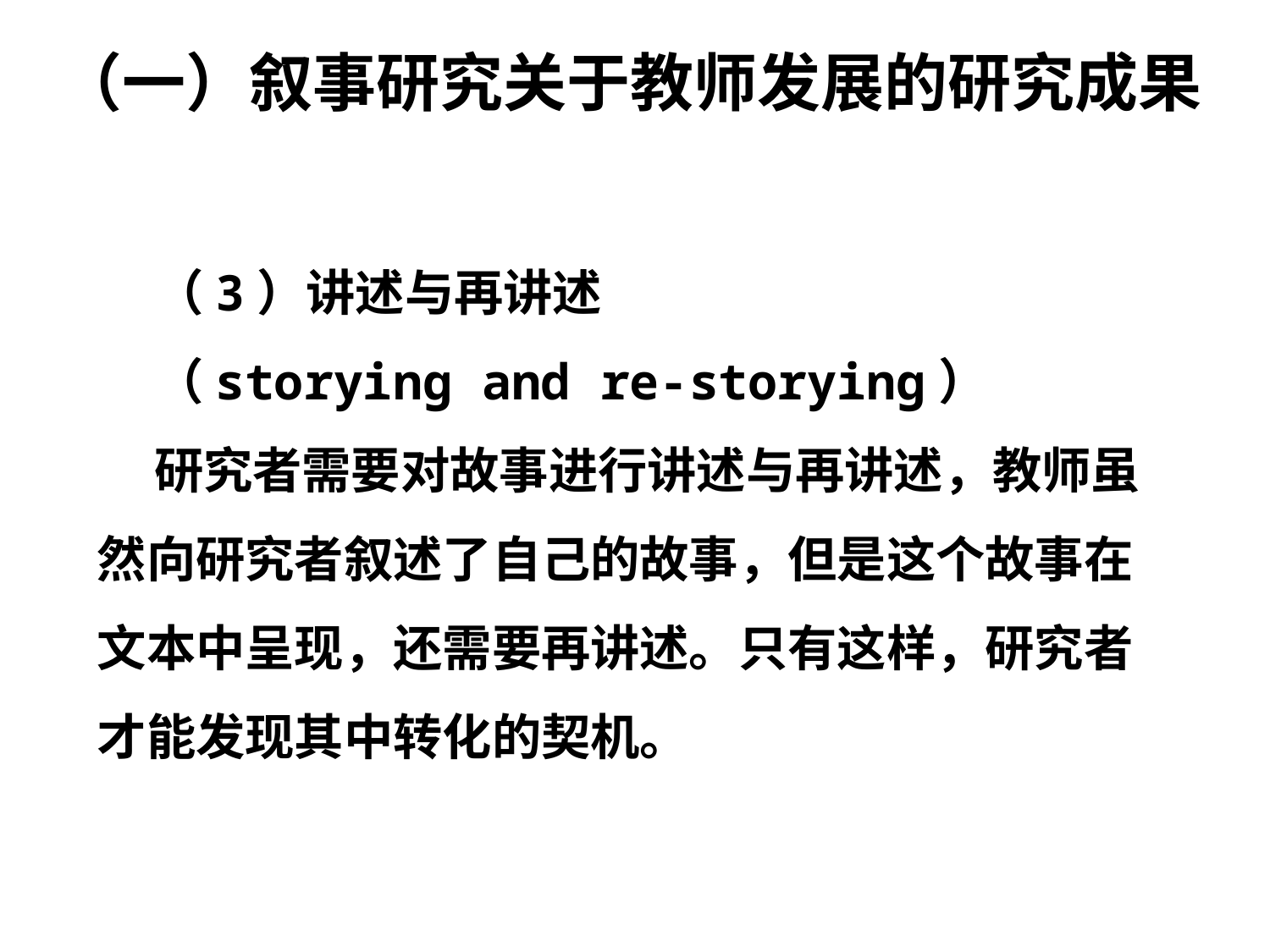

（一）叙事研究关于教师发展的研究成果
    （3）讲述与再讲述
    （storying and re-storying）
    研究者需要对故事进行讲述与再讲述，教师虽然向研究者叙述了自己的故事，但是这个故事在文本中呈现，还需要再讲述。只有这样，研究者才能发现其中转化的契机。